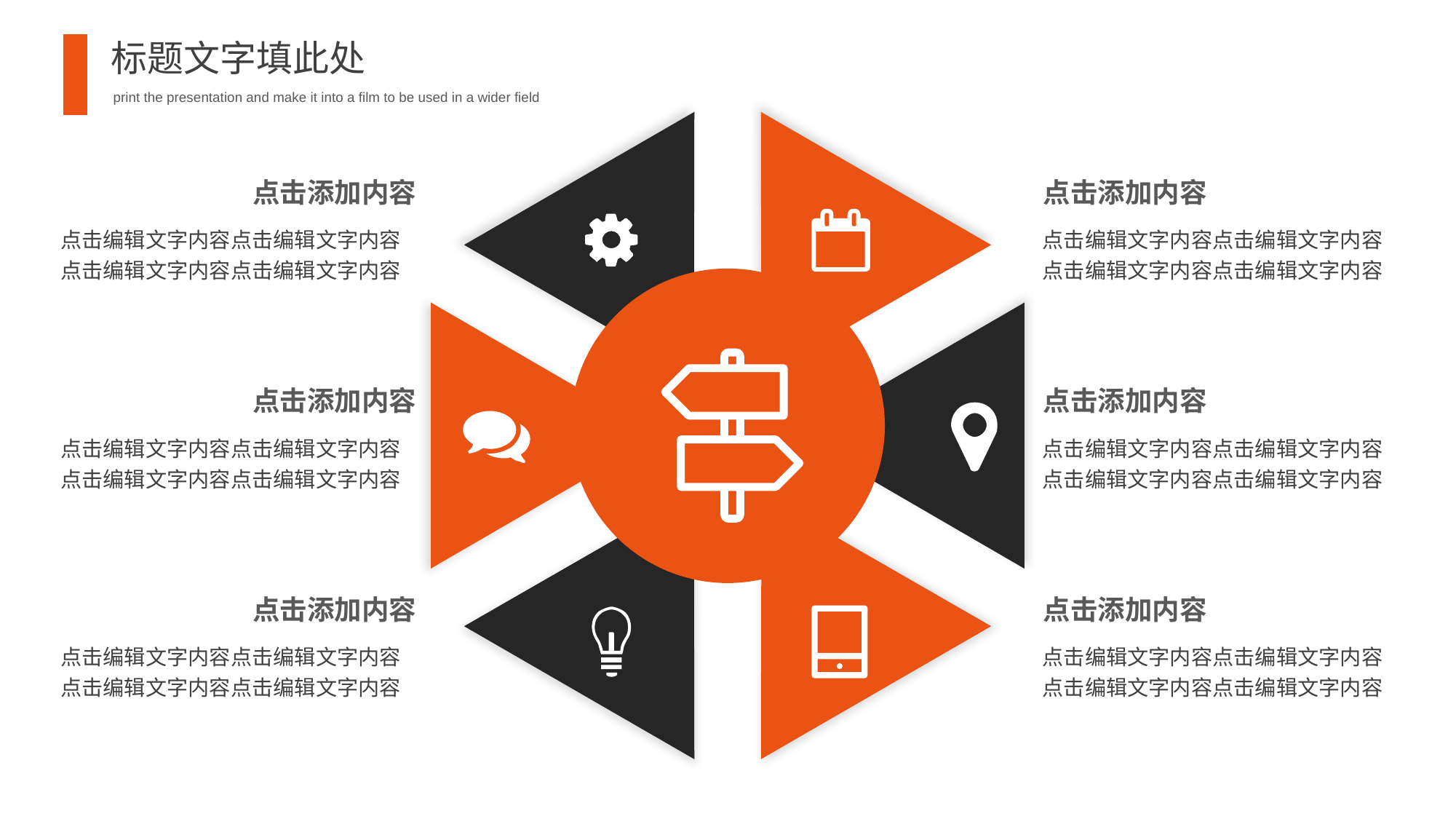

标题文字填此处

print the presentation and make it into a film to be used in a wider field

点击添加内容
点击编辑文字内容点击编辑文字内容点击编辑文字内容点击编辑文字内容
点击添加内容
点击编辑文字内容点击编辑文字内容点击编辑文字内容点击编辑文字内容

点击添加内容
点击编辑文字内容点击编辑文字内容点击编辑文字内容点击编辑文字内容
点击添加内容
点击编辑文字内容点击编辑文字内容点击编辑文字内容点击编辑文字内容

点击添加内容
点击编辑文字内容点击编辑文字内容点击编辑文字内容点击编辑文字内容
点击添加内容
点击编辑文字内容点击编辑文字内容点击编辑文字内容点击编辑文字内容